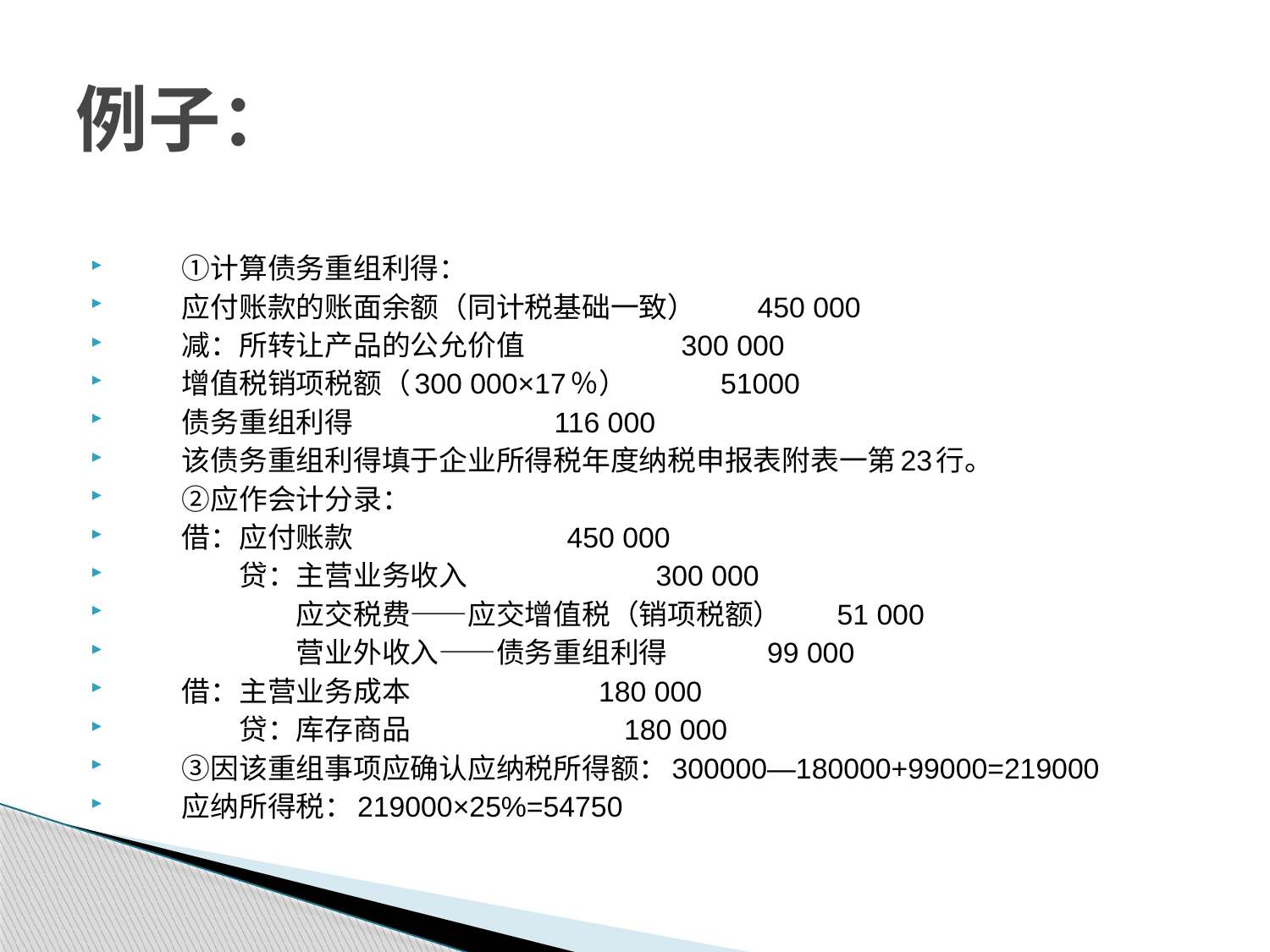

# 例子：

　　①计算债务重组利得：
　　应付账款的账面余额（同计税基础一致）         450 000
　　减：所转让产品的公允价值                        300 000
　　增值税销项税额（300 000×17％）              51000
　　债务重组利得                               116 000
　　该债务重组利得填于企业所得税年度纳税申报表附表一第23行。
　　②应作会计分录：
　　借：应付账款                                 450 000
　　　　贷：主营业务收入                             300 000
　　　　　　应交税费——应交增值税（销项税额）        51 000
　　　　　　营业外收入——债务重组利得               99 000
　　借：主营业务成本                             180 000
　　　　贷：库存商品                                 180 000
　　③因该重组事项应确认应纳税所得额：300000—180000+99000=219000
　　应纳所得税：219000×25%=54750